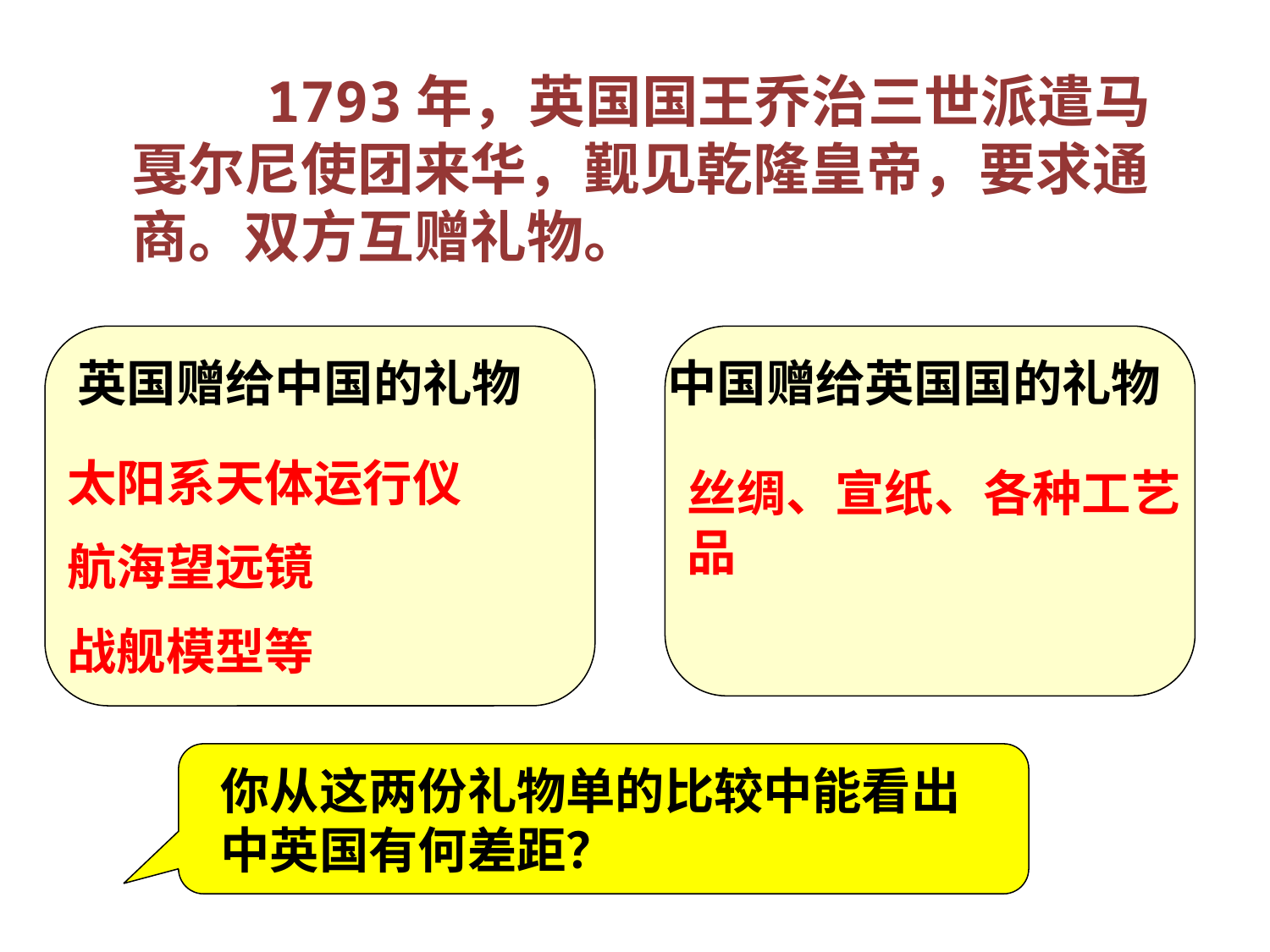

1793年，英国国王乔治三世派遣马戛尔尼使团来华，觐见乾隆皇帝，要求通商。双方互赠礼物。

英国赠给中国的礼物
太阳系天体运行仪
航海望远镜
战舰模型等

中国赠给英国国的礼物
丝绸、宣纸、各种工艺品

你从这两份礼物单的比较中能看出中英国有何差距？